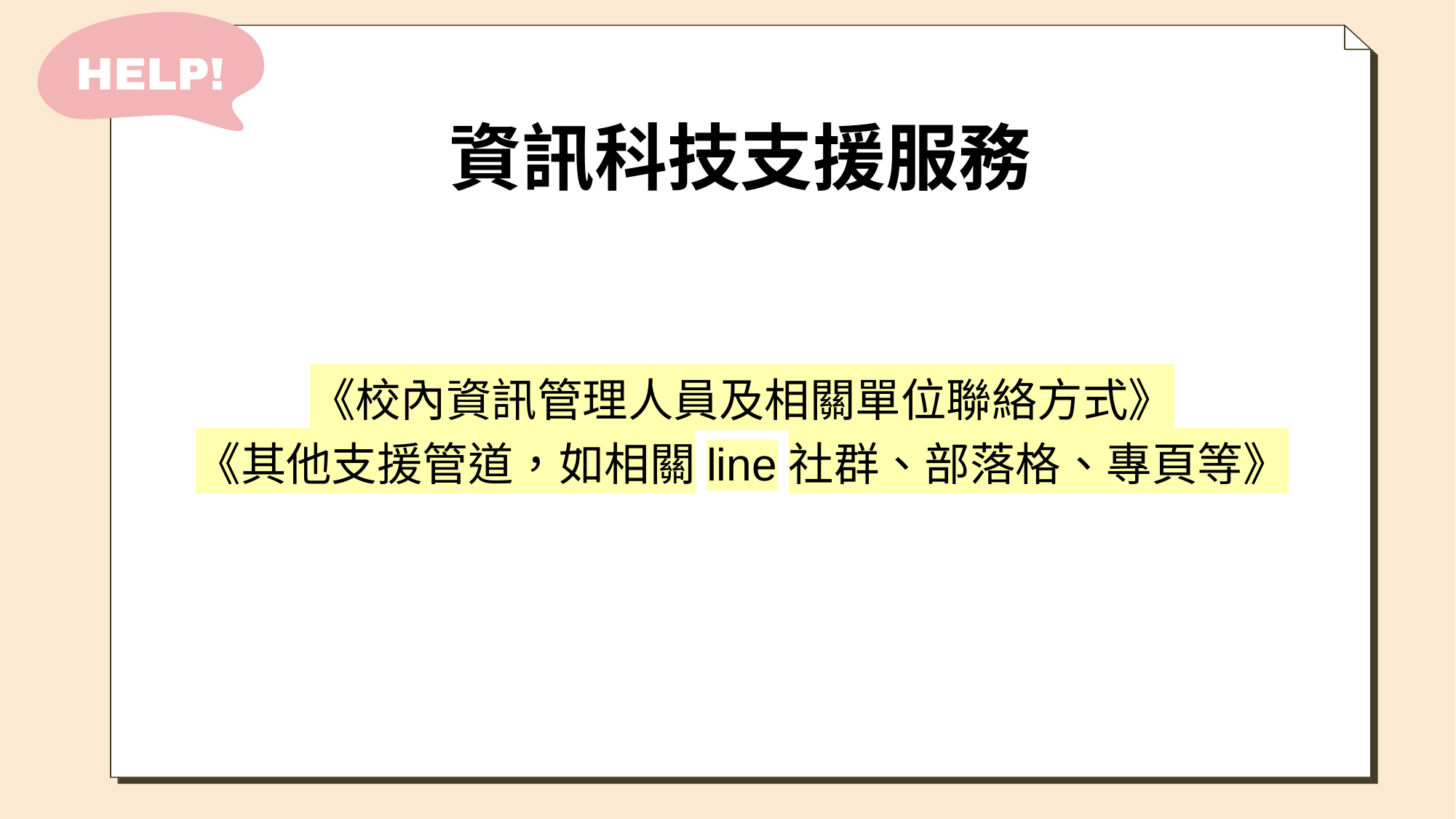

HELP!

# 資訊科技支援服務

《校內資訊管理人員及相關單位聯絡方式》
《其他支援管道，如相關line社群、部落格、專頁等》